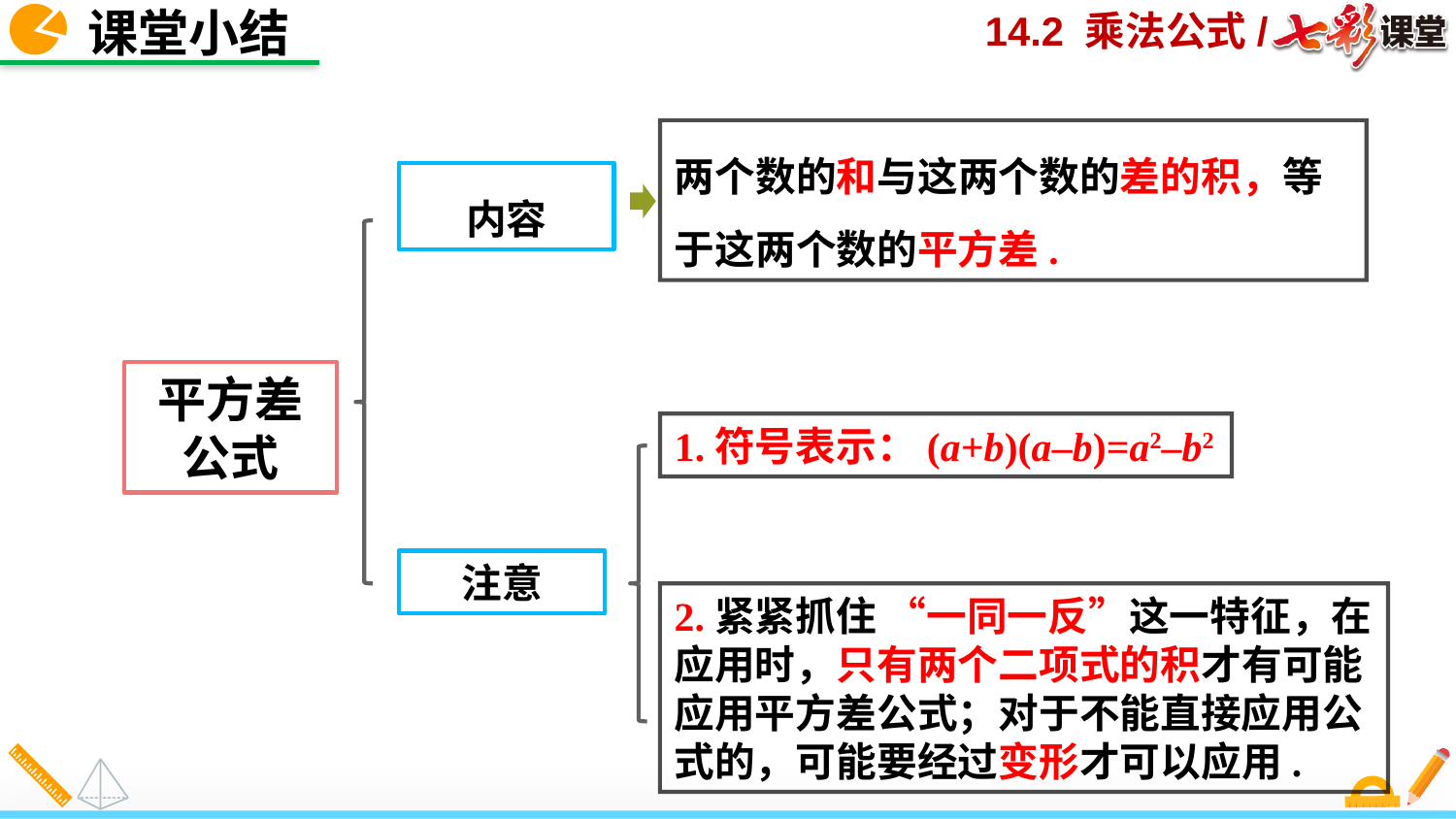

课堂小结

两个数的和与这两个数的差的积，等于这两个数的平方差.
内容

平方差公式
1.符号表示：(a+b)(a–b)=a2–b2

注意
2.紧紧抓住 “一同一反”这一特征，在应用时，只有两个二项式的积才有可能应用平方差公式；对于不能直接应用公式的，可能要经过变形才可以应用.